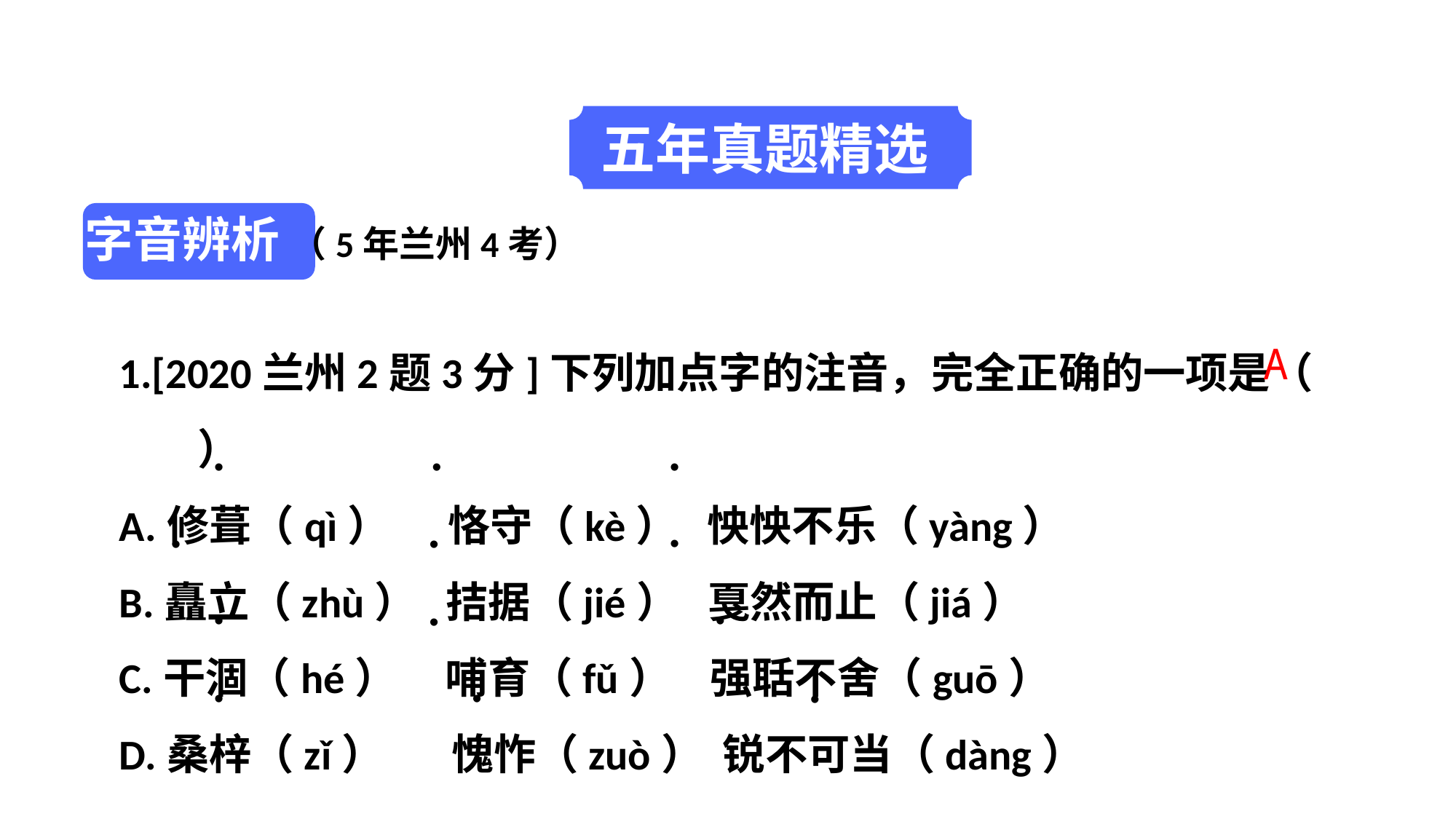

五年真题精选
字音辨析 （5年兰州4考））

1.[2020兰州2题3分]下列加点字的注音，完全正确的一项是（       ）
A.修葺（qì）      恪守（kè）   怏怏不乐（yàng）
B.矗立（zhù）   拮据（jié）   戛然而止（jiá）
C.干涸（hé）     哺育（fǔ）    强聒不舍（guō）
D.桑梓（zǐ）       愧怍（zuò）  锐不可当（dàng）
A
•
•
•
•
•
•
•
•
•
•
•
•